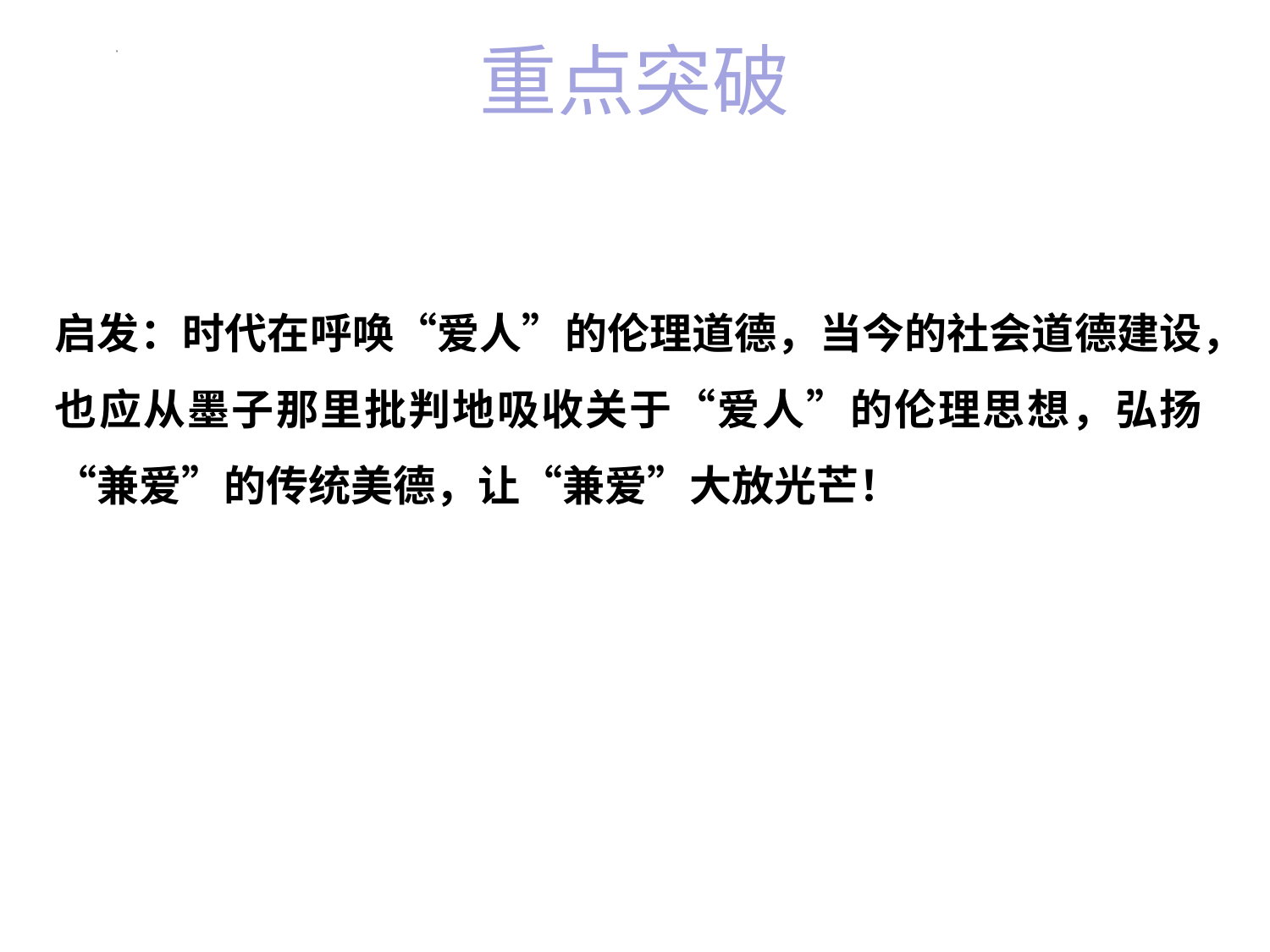

# 重点突破
启发：时代在呼唤“爱人”的伦理道德，当今的社会道德建设，也应从墨子那里批判地吸收关于“爱人”的伦理思想，弘扬“兼爱”的传统美德，让“兼爱”大放光芒！